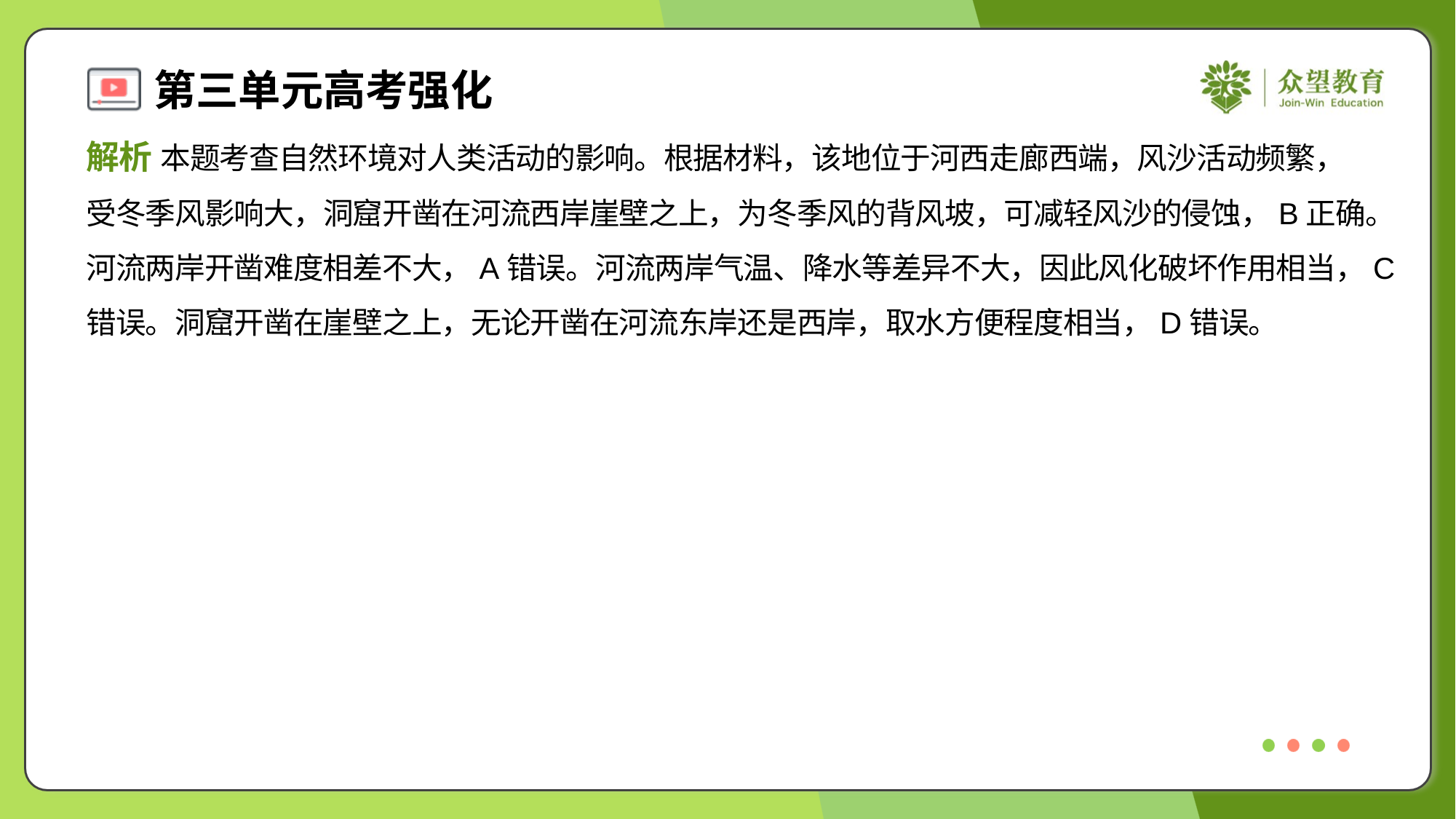

解析 本题考查自然环境对人类活动的影响。根据材料，该地位于河西走廊西端，风沙活动频繁，
受冬季风影响大，洞窟开凿在河流西岸崖壁之上，为冬季风的背风坡，可减轻风沙的侵蚀，B正确。
河流两岸开凿难度相差不大，A错误。河流两岸气温、降水等差异不大，因此风化破坏作用相当，C
错误。洞窟开凿在崖壁之上，无论开凿在河流东岸还是西岸，取水方便程度相当，D错误。